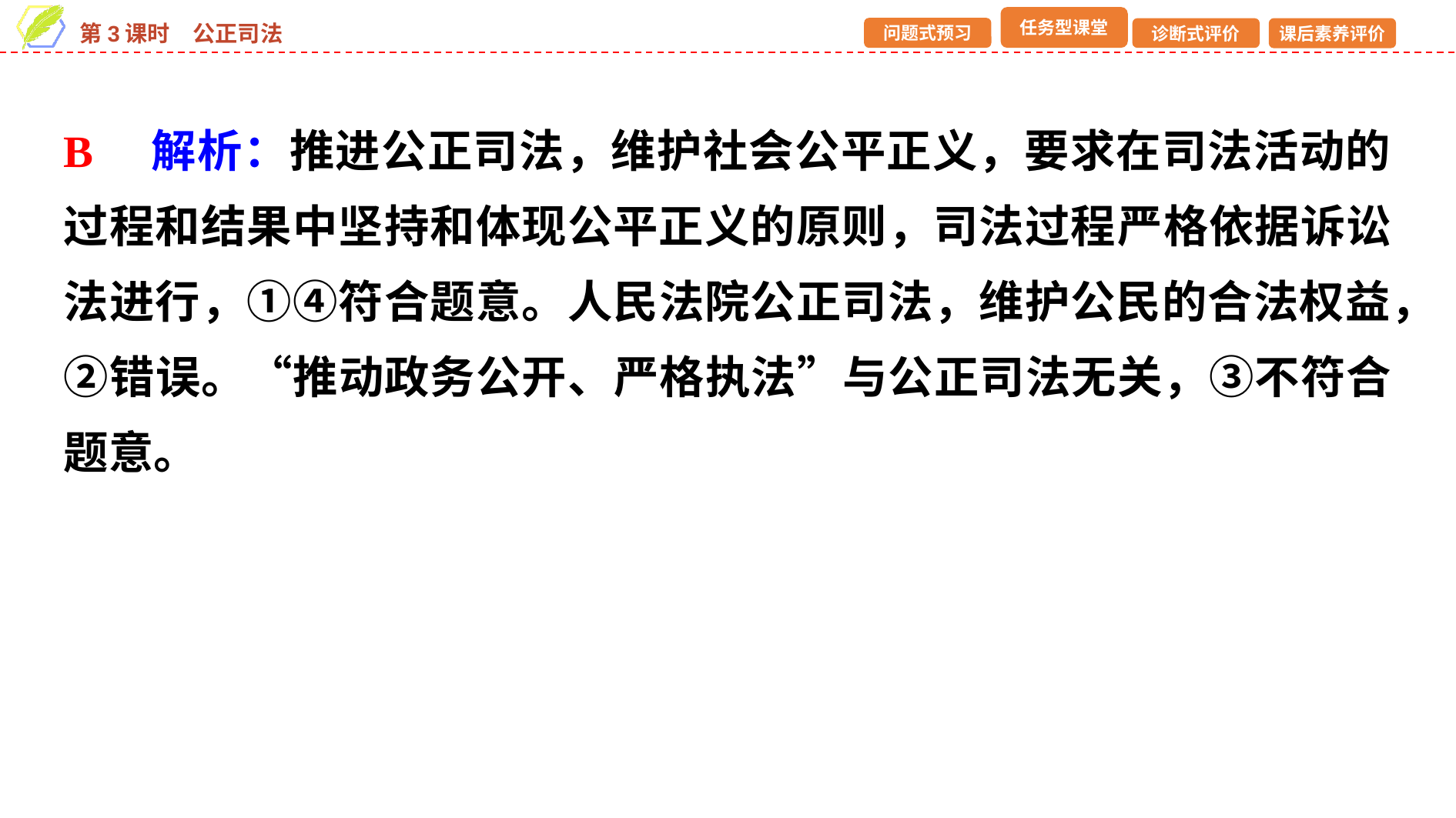

B　解析：推进公正司法，维护社会公平正义，要求在司法活动的过程和结果中坚持和体现公平正义的原则，司法过程严格依据诉讼法进行，①④符合题意。人民法院公正司法，维护公民的合法权益，②错误。“推动政务公开、严格执法”与公正司法无关，③不符合题意。